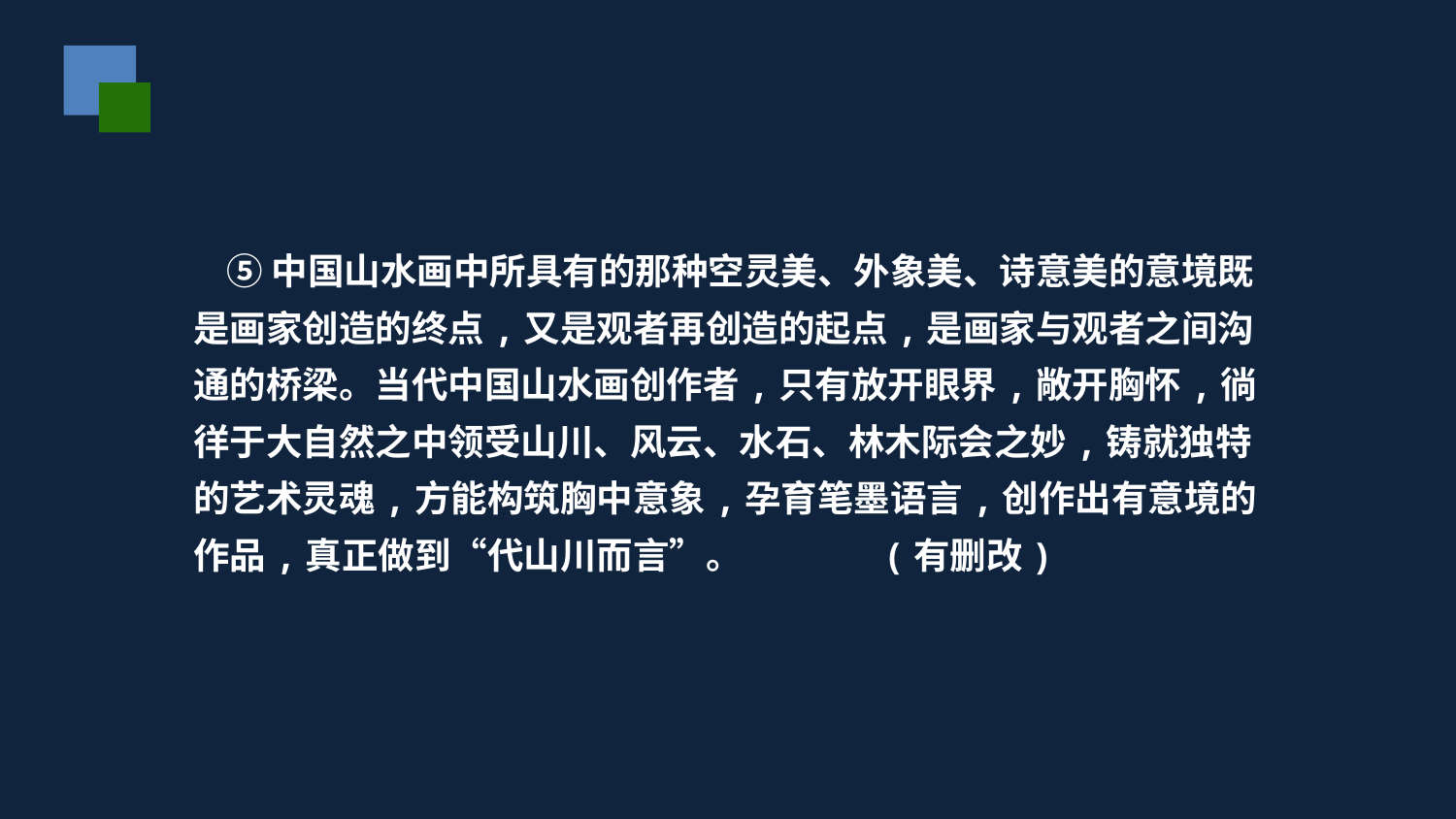

#

    ⑤中国山水画中所具有的那种空灵美、外象美、诗意美的意境既是画家创造的终点,又是观者再创造的起点,是画家与观者之间沟通的桥梁。当代中国山水画创作者,只有放开眼界,敞开胸怀,徜徉于大自然之中领受山川、风云、水石、林木际会之妙,铸就独特的艺术灵魂,方能构筑胸中意象,孕育笔墨语言,创作出有意境的作品,真正做到“代山川而言”。                (有删改)